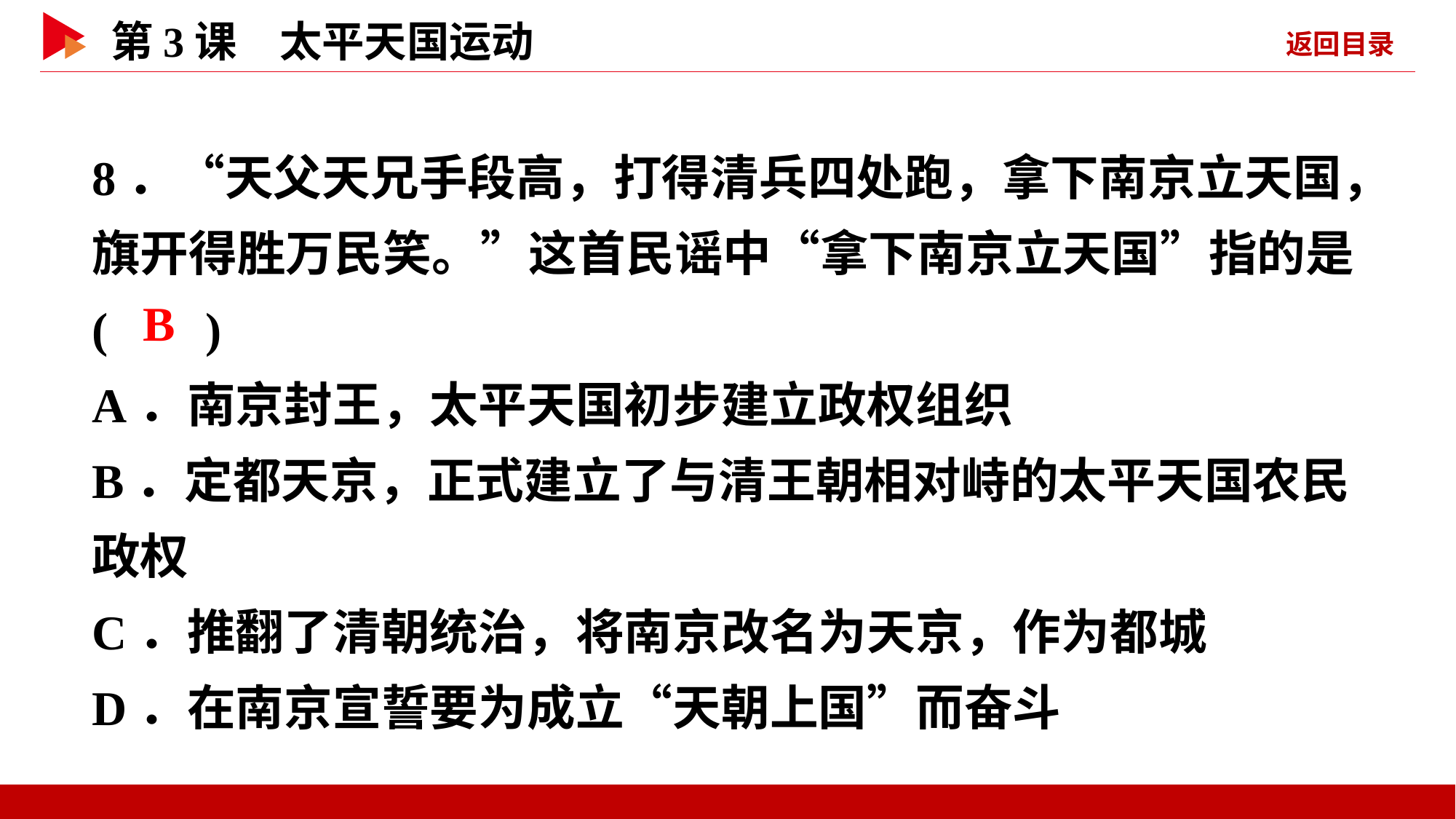

8．“天父天兄手段高，打得清兵四处跑，拿下南京立天国，旗开得胜万民笑。”这首民谣中“拿下南京立天国”指的是(        )
A．南京封王，太平天国初步建立政权组织
B．定都天京，正式建立了与清王朝相对峙的太平天国农民政权
C．推翻了清朝统治，将南京改名为天京，作为都城
D．在南京宣誓要为成立“天朝上国”而奋斗
   B